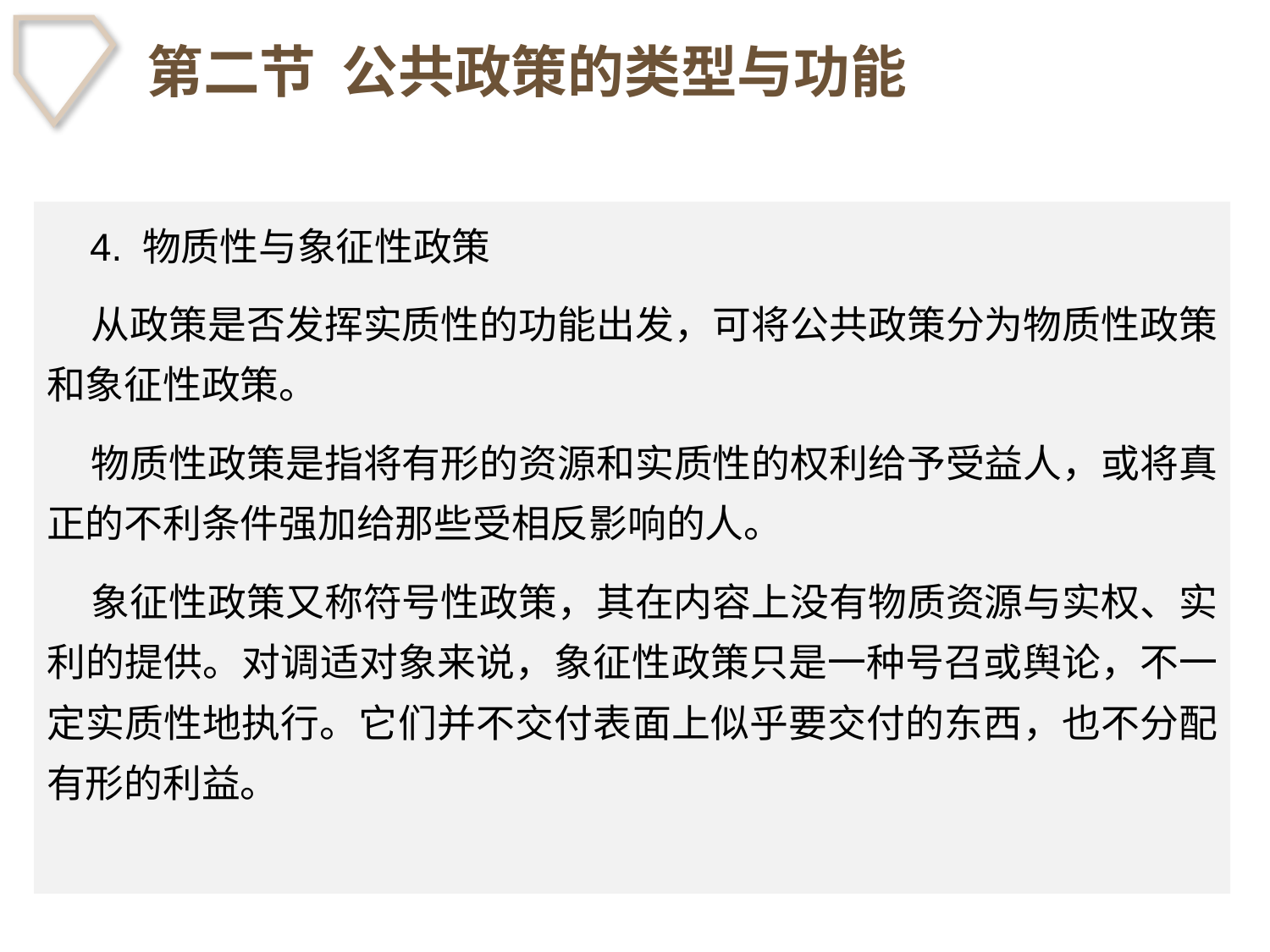

# 第二节  公共政策的类型与功能
    4. 物质性与象征性政策
    从政策是否发挥实质性的功能出发，可将公共政策分为物质性政策和象征性政策。
    物质性政策是指将有形的资源和实质性的权利给予受益人，或将真正的不利条件强加给那些受相反影响的人。
    象征性政策又称符号性政策，其在内容上没有物质资源与实权、实利的提供。对调适对象来说，象征性政策只是一种号召或舆论，不一定实质性地执行。它们并不交付表面上似乎要交付的东西，也不分配有形的利益。